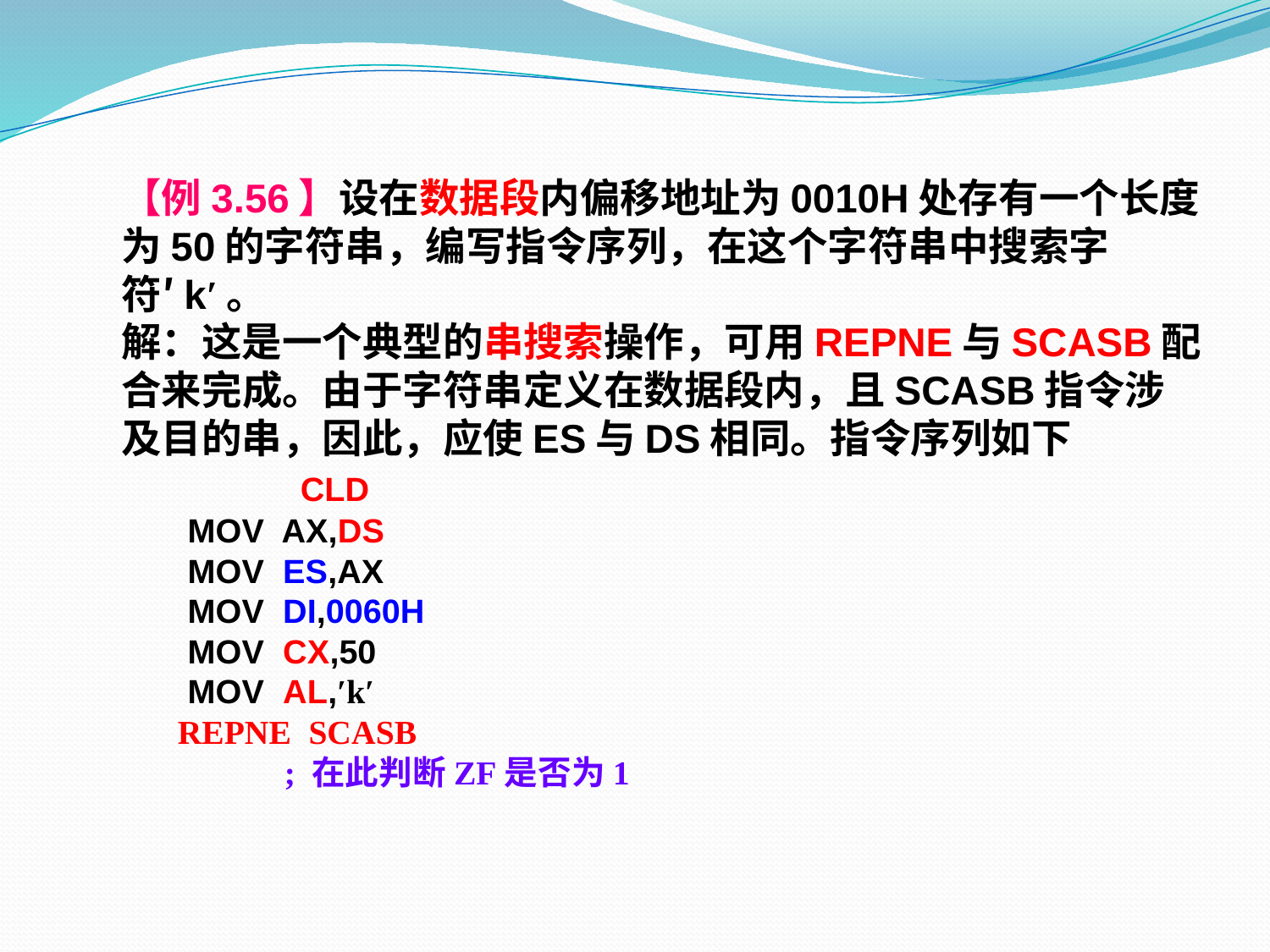

【例3.56】设在数据段内偏移地址为0010H处存有一个长度
    为50的字符串，编写指令序列，在这个字符串中搜索字
    符′k′。
    解：这是一个典型的串搜索操作，可用REPNE与SCASB配
    合来完成。由于字符串定义在数据段内，且SCASB指令涉
    及目的串，因此，应使ES与DS相同。指令序列如下
                    CLD
            MOV  AX,DS
            MOV  ES,AX
            MOV  DI,0060H
            MOV  CX,50
            MOV  AL,′k′
            REPNE  SCASB
                        ; 在此判断ZF是否为1